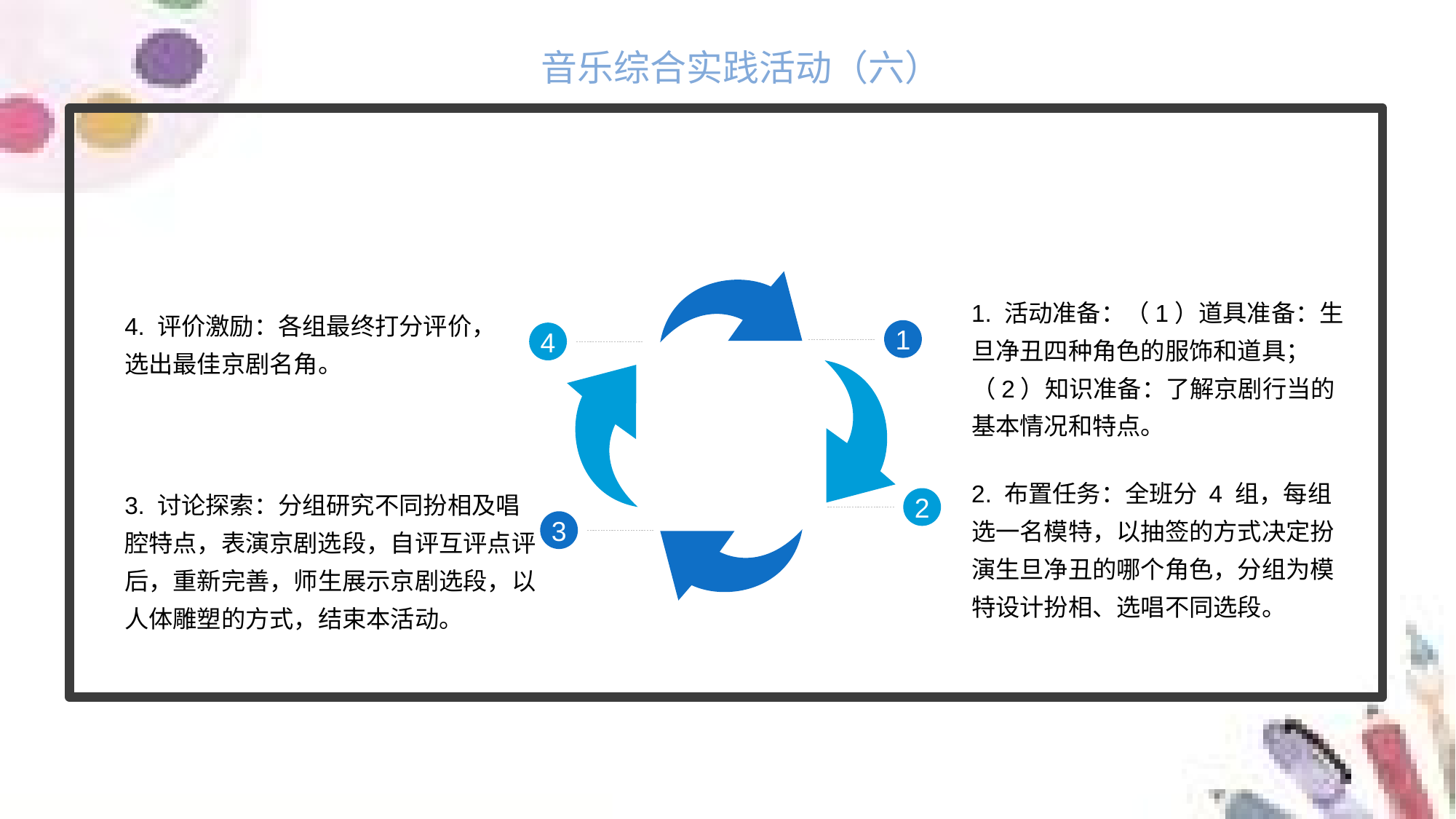

音乐综合实践活动（六）

1. 活动准备：（1）道具准备：生旦净丑四种角色的服饰和道具；（2）知识准备：了解京剧行当的基本情况和特点。

4. 评价激励：各组最终打分评价，选出最佳京剧名角。
1
4

3. 讨论探索：分组研究不同扮相及唱腔特点，表演京剧选段，自评互评点评后，重新完善，师生展示京剧选段，以人体雕塑的方式，结束本活动。
2. 布置任务：全班分 4 组，每组选一名模特，以抽签的方式决定扮演生旦净丑的哪个角色，分组为模特设计扮相、选唱不同选段。
2
3

24